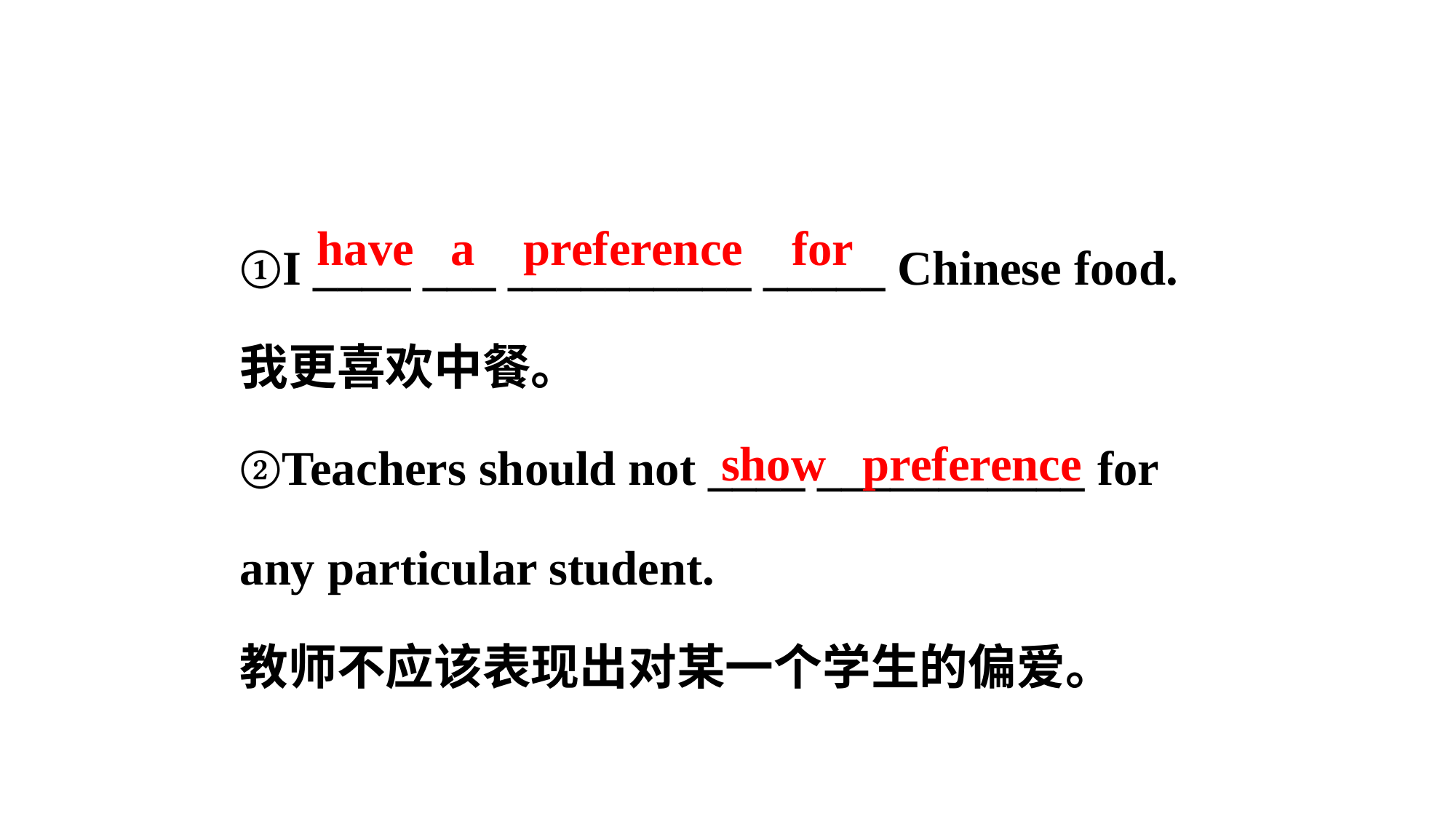

①I ____ ___ __________ _____ Chinese food.
我更喜欢中餐。
②Teachers should not ____ ___________ for
any particular student.
教师不应该表现出对某一个学生的偏爱。
have   a    preference    for
show   preference